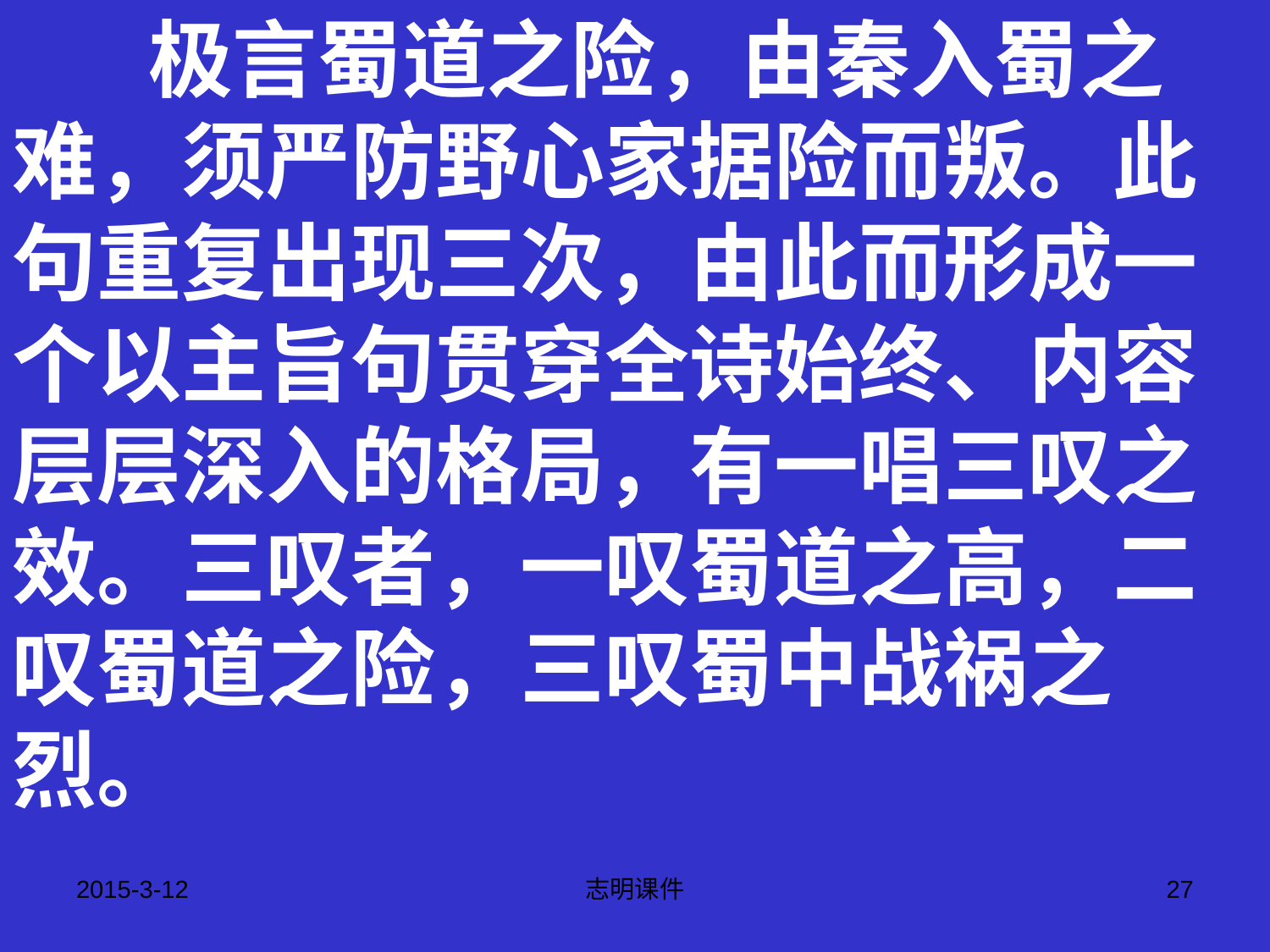

极言蜀道之险，由秦入蜀之难，须严防野心家据险而叛。此句重复出现三次，由此而形成一个以主旨句贯穿全诗始终、内容层层深入的格局，有一唱三叹之效。三叹者，一叹蜀道之高，二叹蜀道之险，三叹蜀中战祸之烈。
2015-3-12
志明课件
27